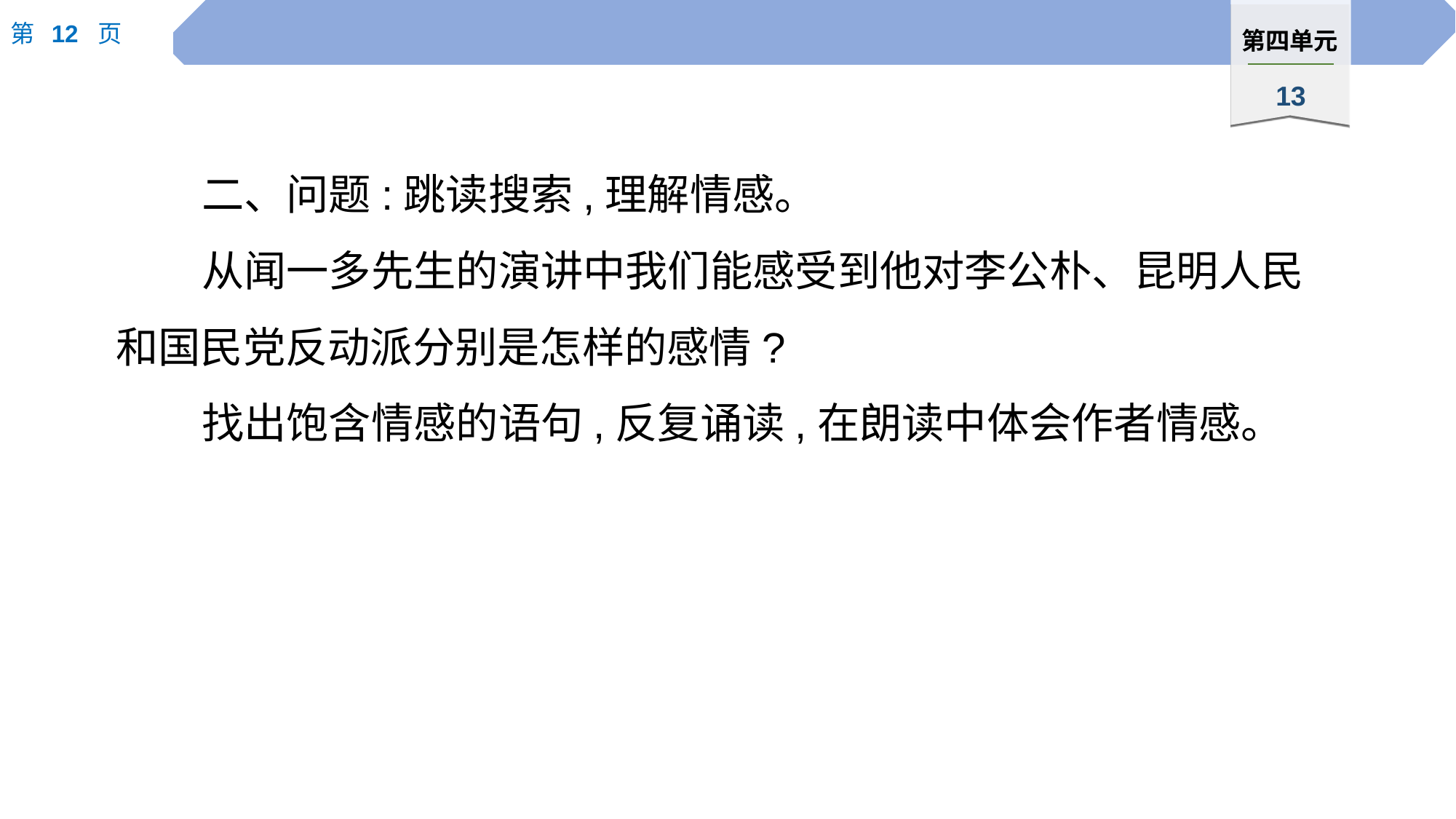

二、问题:跳读搜索,理解情感。
从闻一多先生的演讲中我们能感受到他对李公朴、昆明人民和国民党反动派分别是怎样的感情?
找出饱含情感的语句,反复诵读,在朗读中体会作者情感。